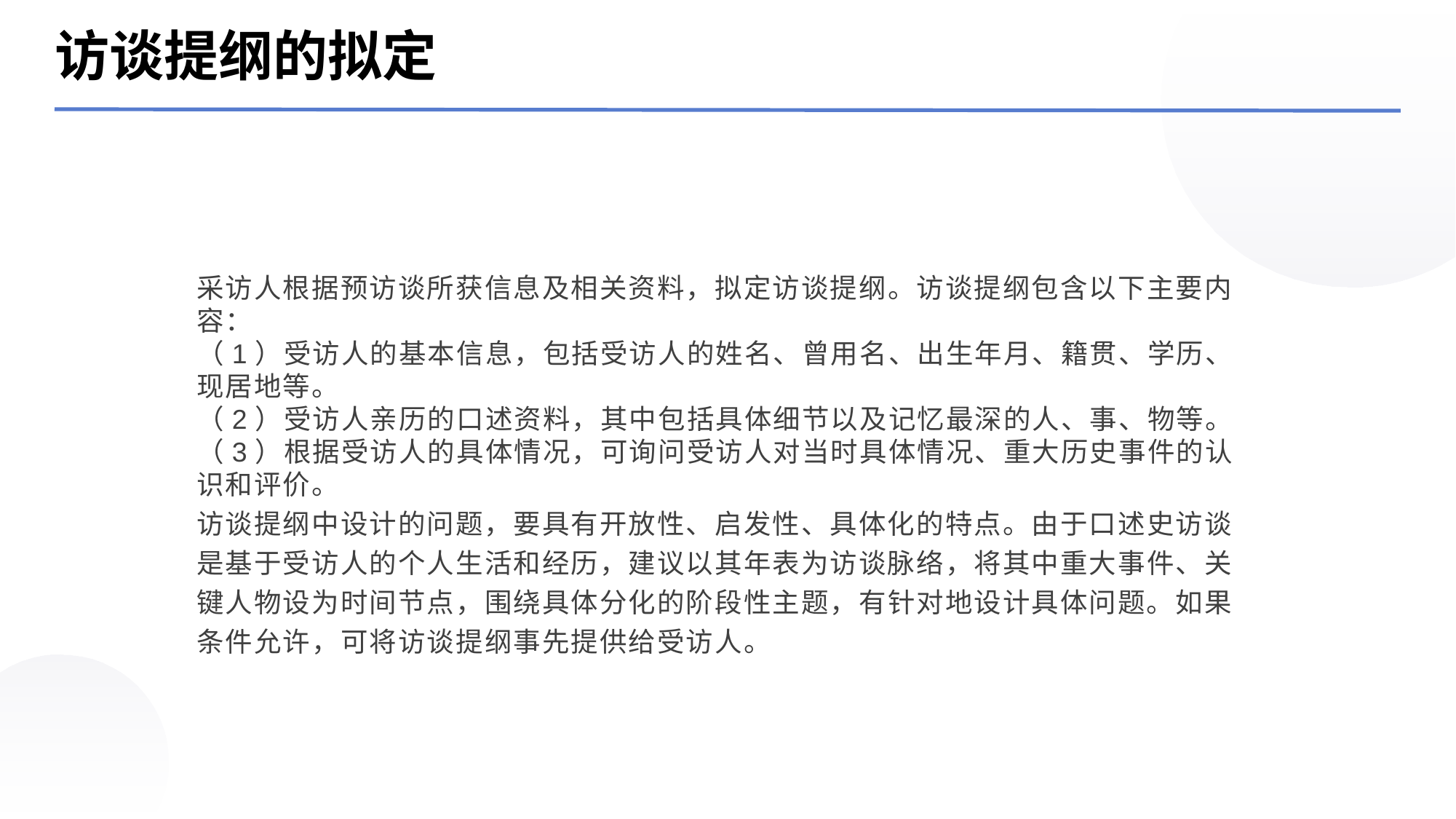

访谈提纲的拟定
采访人根据预访谈所获信息及相关资料，拟定访谈提纲。访谈提纲包含以下主要内容：
（1）受访人的基本信息，包括受访人的姓名、曾用名、出生年月、籍贯、学历、现居地等。
（2）受访人亲历的口述资料，其中包括具体细节以及记忆最深的人、事、物等。
（3）根据受访人的具体情况，可询问受访人对当时具体情况、重大历史事件的认识和评价。
访谈提纲中设计的问题，要具有开放性、启发性、具体化的特点。由于口述史访谈是基于受访人的个人生活和经历，建议以其年表为访谈脉络，将其中重大事件、关键人物设为时间节点，围绕具体分化的阶段性主题，有针对地设计具体问题。如果条件允许，可将访谈提纲事先提供给受访人。